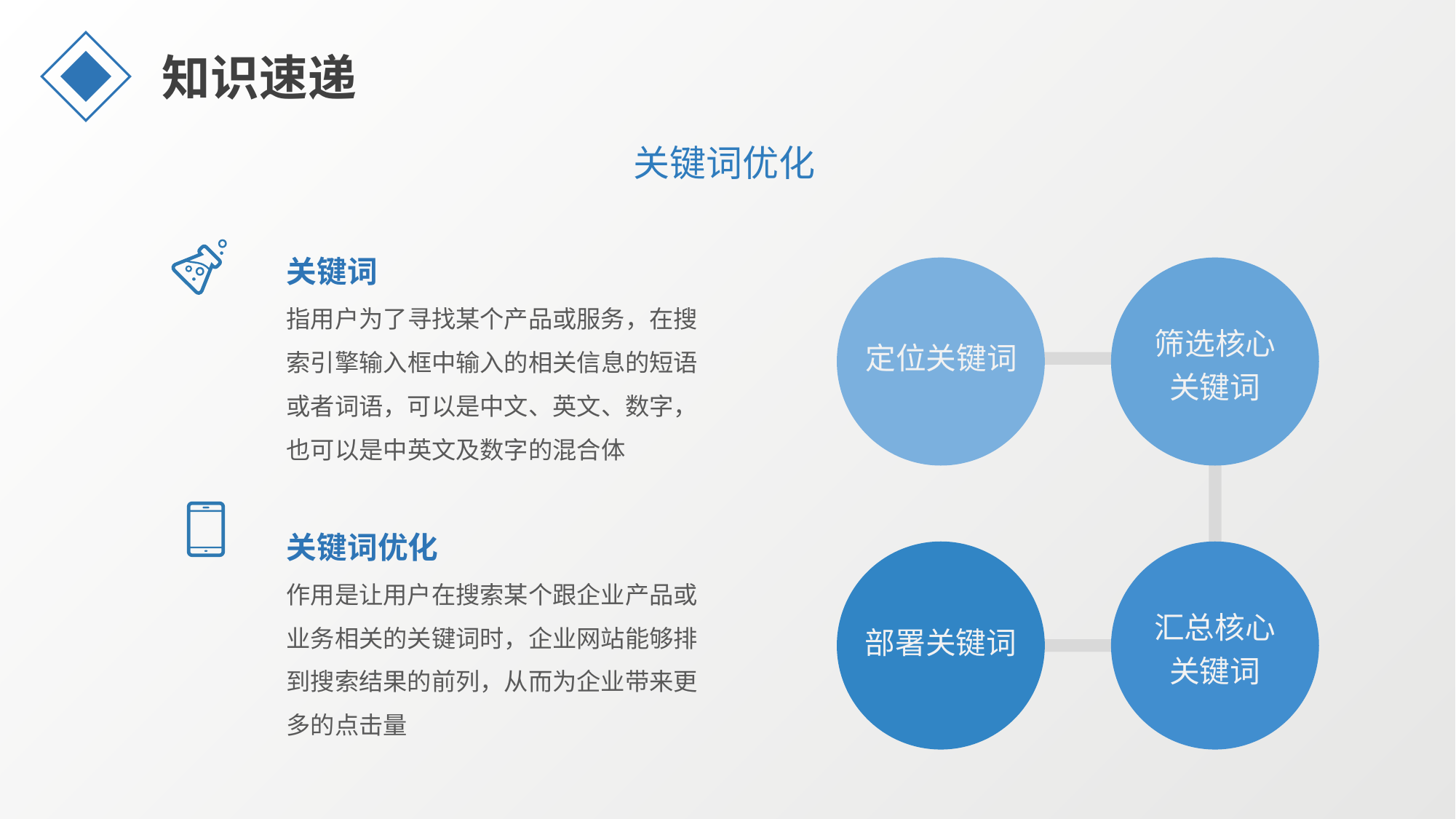

知识速递
关键词优化

关键词

指用户为了寻找某个产品或服务，在搜索引擎输入框中输入的相关信息的短语或者词语，可以是中文、英文、数字，也可以是中英文及数字的混合体
筛选核心
关键词
定位关键词

关键词优化

作用是让用户在搜索某个跟企业产品或业务相关的关键词时，企业网站能够排到搜索结果的前列，从而为企业带来更多的点击量
汇总核心
关键词
部署关键词